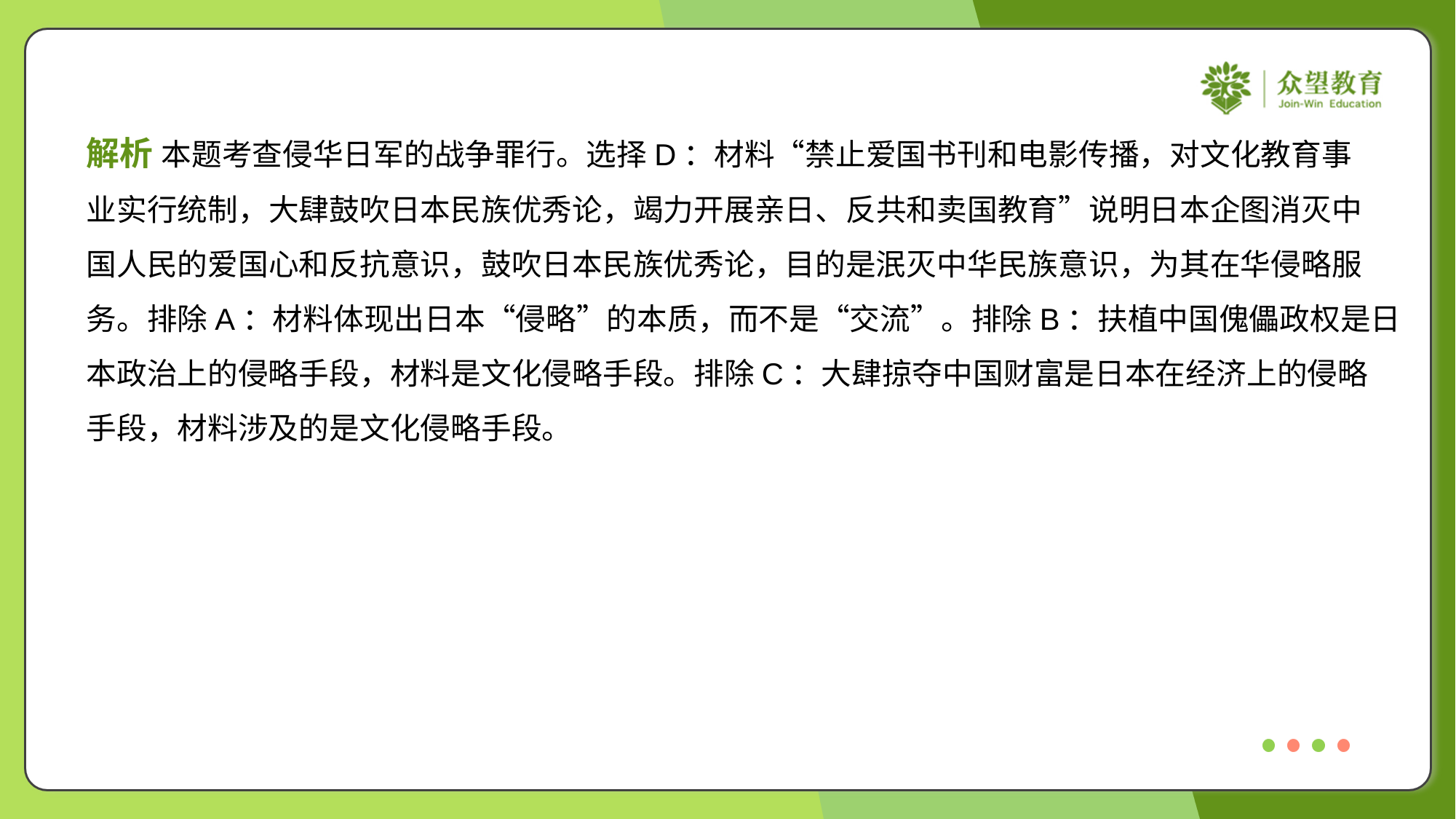

解析 本题考查侵华日军的战争罪行。选择D：材料“禁止爱国书刊和电影传播，对文化教育事
业实行统制，大肆鼓吹日本民族优秀论，竭力开展亲日、反共和卖国教育”说明日本企图消灭中
国人民的爱国心和反抗意识，鼓吹日本民族优秀论，目的是泯灭中华民族意识，为其在华侵略服
务。排除A：材料体现出日本“侵略”的本质，而不是“交流”。排除B：扶植中国傀儡政权是日
本政治上的侵略手段，材料是文化侵略手段。排除C：大肆掠夺中国财富是日本在经济上的侵略
手段，材料涉及的是文化侵略手段。